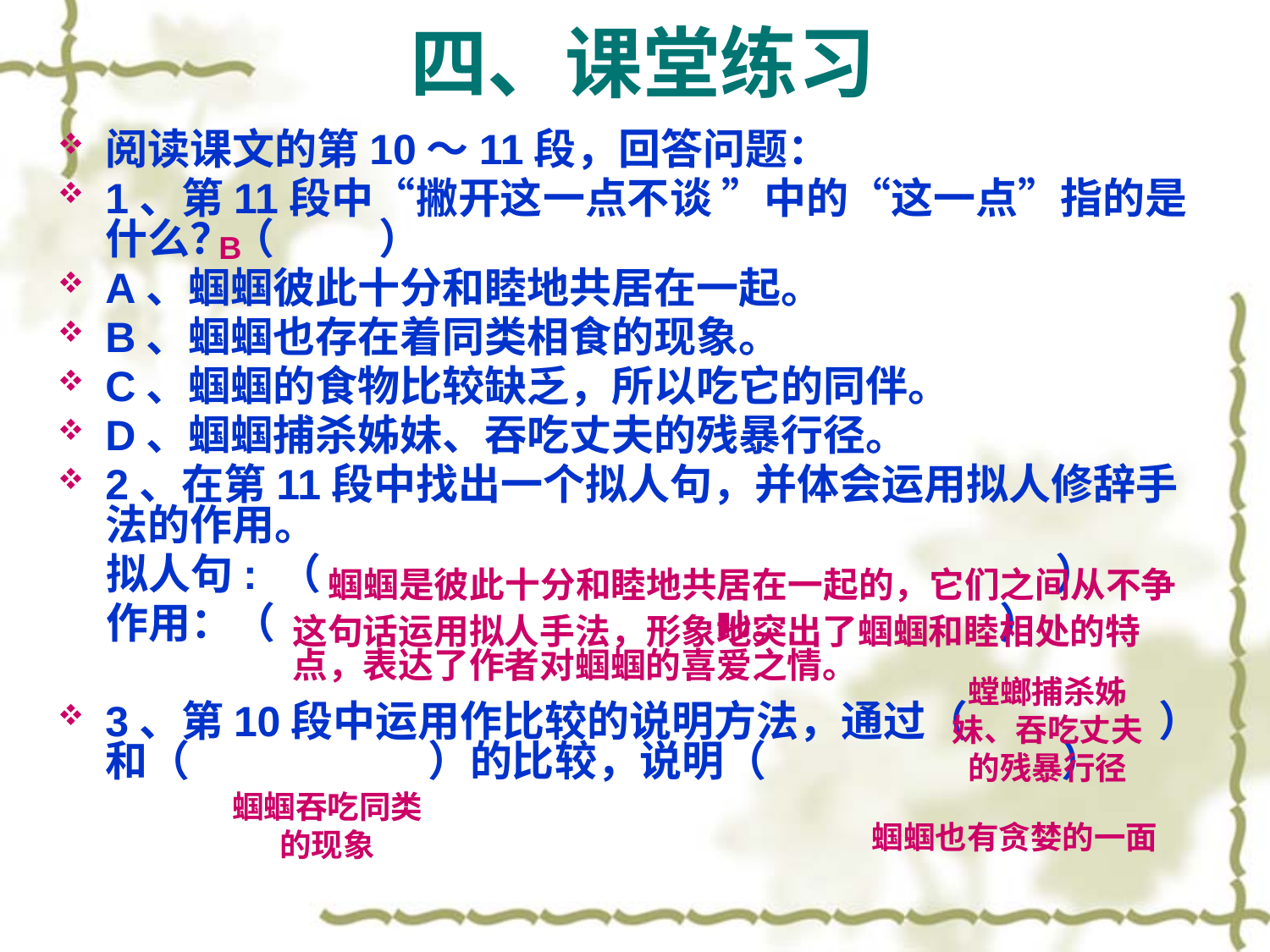

# 四、课堂练习
阅读课文的第10～11段，回答问题：
1、第11段中“撇开这一点不谈 ”中的“这一点”指的是什么？（           ）
A、蝈蝈彼此十分和睦地共居在一起。
B、蝈蝈也存在着同类相食的现象。
C、蝈蝈的食物比较缺乏，所以吃它的同伴。
D、蝈蝈捕杀姊妹、吞吃丈夫的残暴行径。
2、在第11段中找出一个拟人句，并体会运用拟人修辞手法的作用。
    拟人句: （                                                                             ）
    作用：（                                                                            ）

3、第10段中运用作比较的说明方法，通过（                    ）和（                         ）的比较，说明（                               ）

B
蝈蝈是彼此十分和睦地共居在一起的，它们之间从不争吵。

这句话运用拟人手法，形象地突出了蝈蝈和睦相处的特点，表达了作者对蝈蝈的喜爱之情。

螳螂捕杀姊妹、吞吃丈夫的残暴行径
蝈蝈吞吃同类的现象
蝈蝈也有贪婪的一面